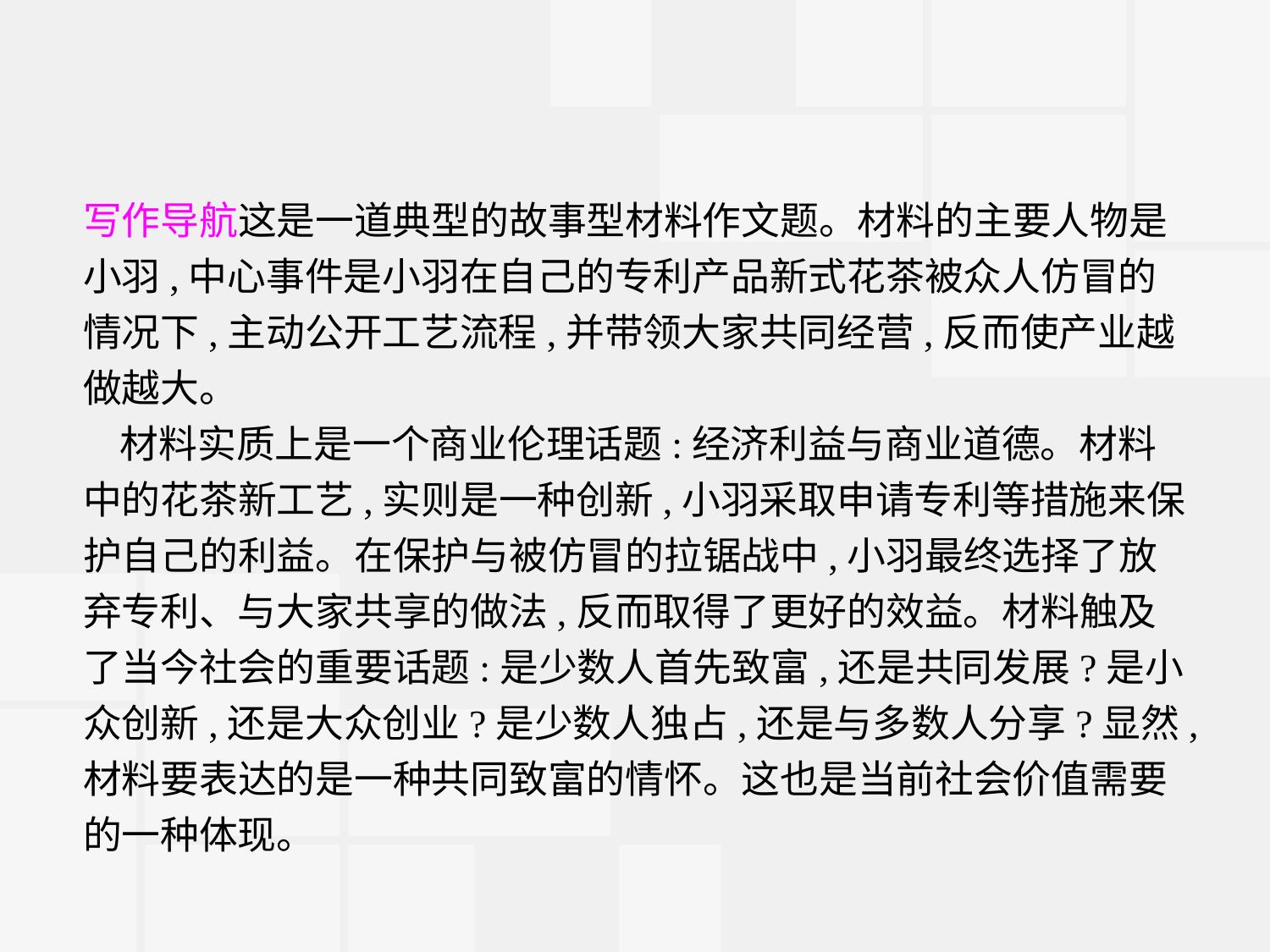

写作导航这是一道典型的故事型材料作文题。材料的主要人物是小羽,中心事件是小羽在自己的专利产品新式花茶被众人仿冒的情况下,主动公开工艺流程,并带领大家共同经营,反而使产业越做越大。
材料实质上是一个商业伦理话题:经济利益与商业道德。材料中的花茶新工艺,实则是一种创新,小羽采取申请专利等措施来保护自己的利益。在保护与被仿冒的拉锯战中,小羽最终选择了放弃专利、与大家共享的做法,反而取得了更好的效益。材料触及了当今社会的重要话题:是少数人首先致富,还是共同发展?是小众创新,还是大众创业?是少数人独占,还是与多数人分享?显然,材料要表达的是一种共同致富的情怀。这也是当前社会价值需要的一种体现。